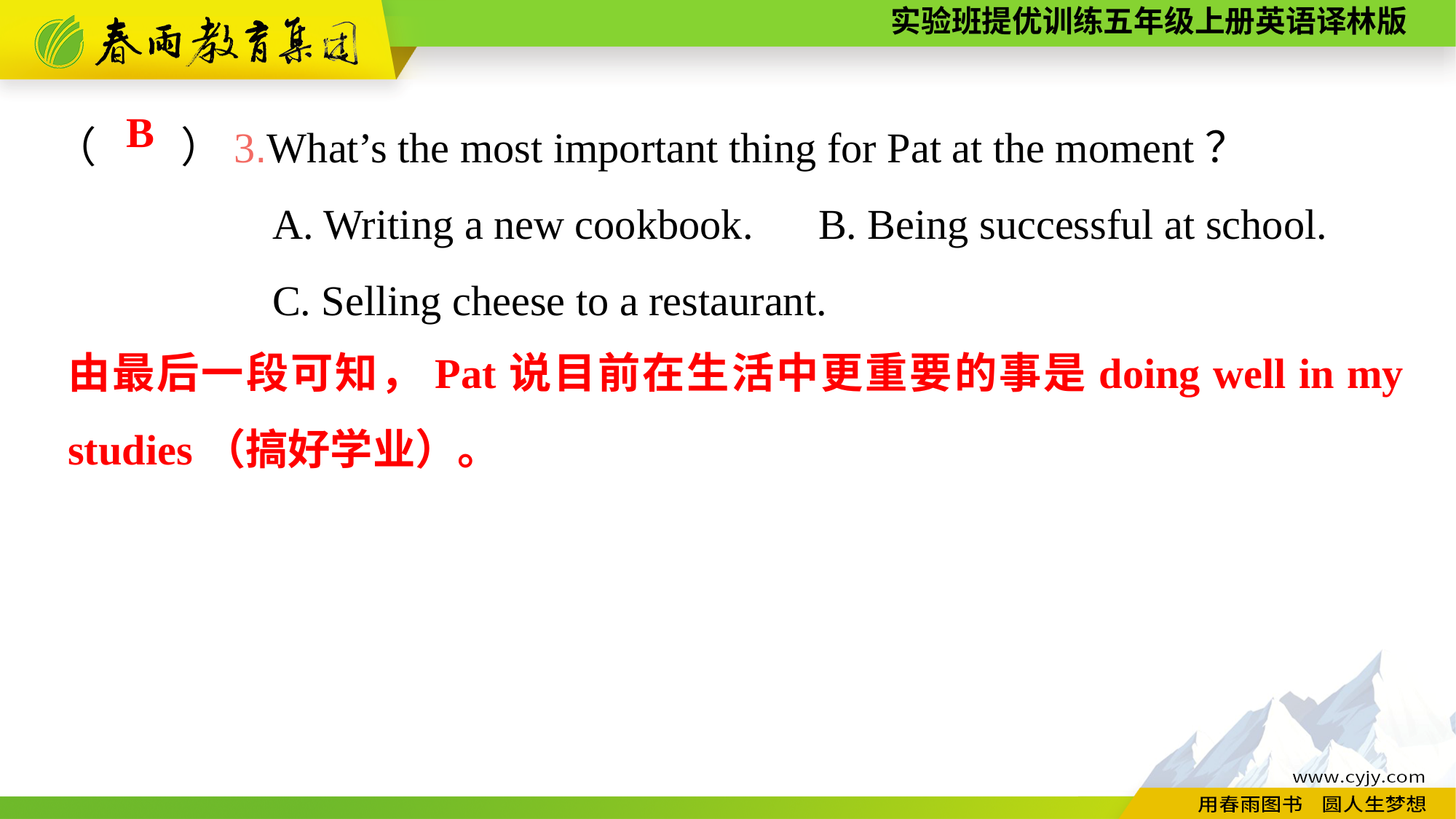

（　　）3.What’s the most important thing for Pat at the moment？
		A. Writing a new cookbook.	B. Being successful at school.
		C. Selling cheese to a restaurant.
B
由最后一段可知，Pat说目前在生活中更重要的事是doing well in my studies（搞好学业）。